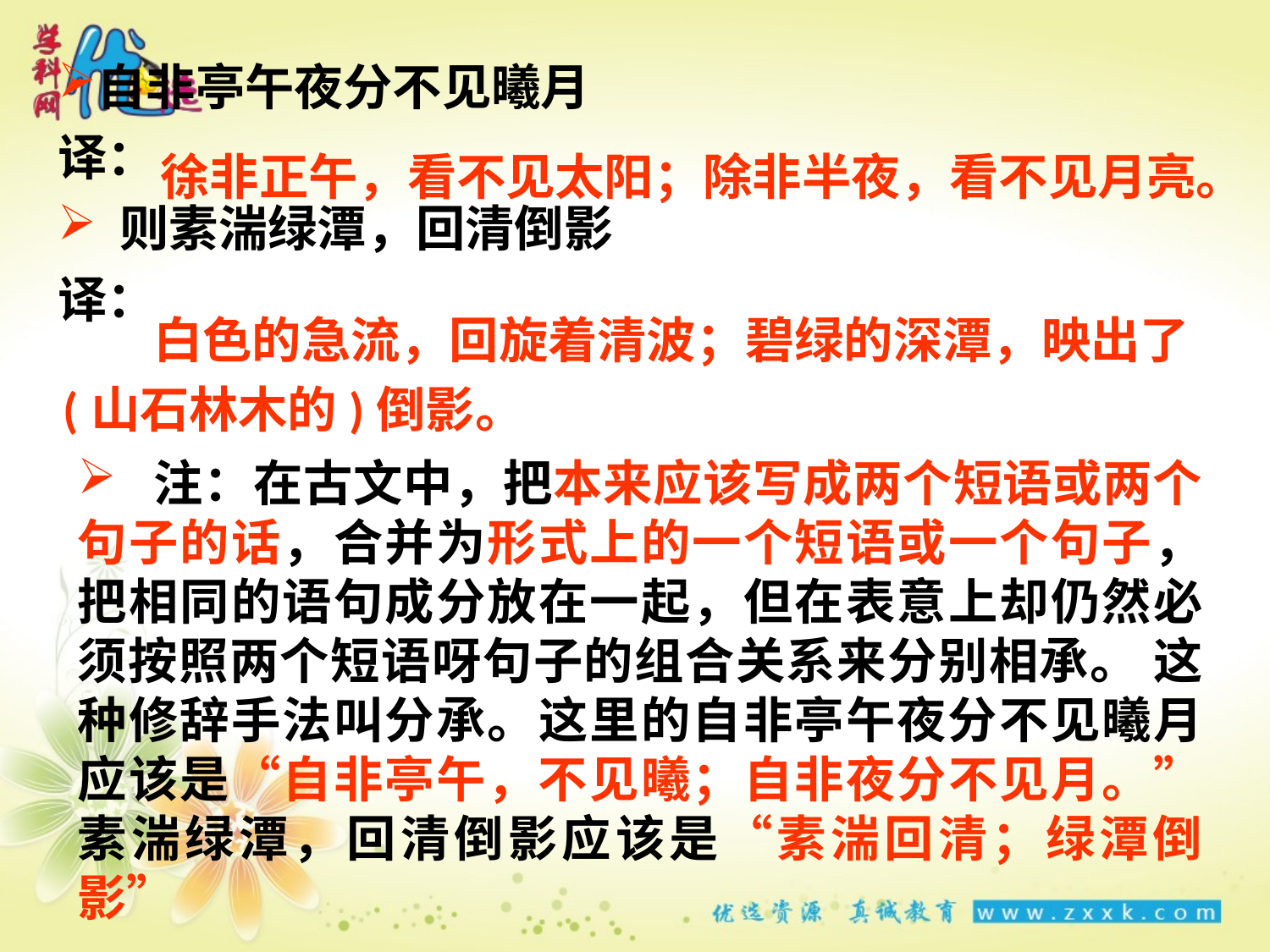

自非亭午夜分不见曦月
译：
 则素湍绿潭，回清倒影
译：
徐非正午，看不见太阳；除非半夜，看不见月亮。
       白色的急流，回旋着清波；碧绿的深潭，映出了
(山石林木的)倒影。
  注：在古文中，把本来应该写成两个短语或两个句子的话，合并为形式上的一个短语或一个句子，把相同的语句成分放在一起，但在表意上却仍然必须按照两个短语呀句子的组合关系来分别相承。 这种修辞手法叫分承。这里的自非亭午夜分不见曦月应该是“自非亭午，不见曦；自非夜分不见月。”素湍绿潭，回清倒影应该是“素湍回清；绿潭倒影”